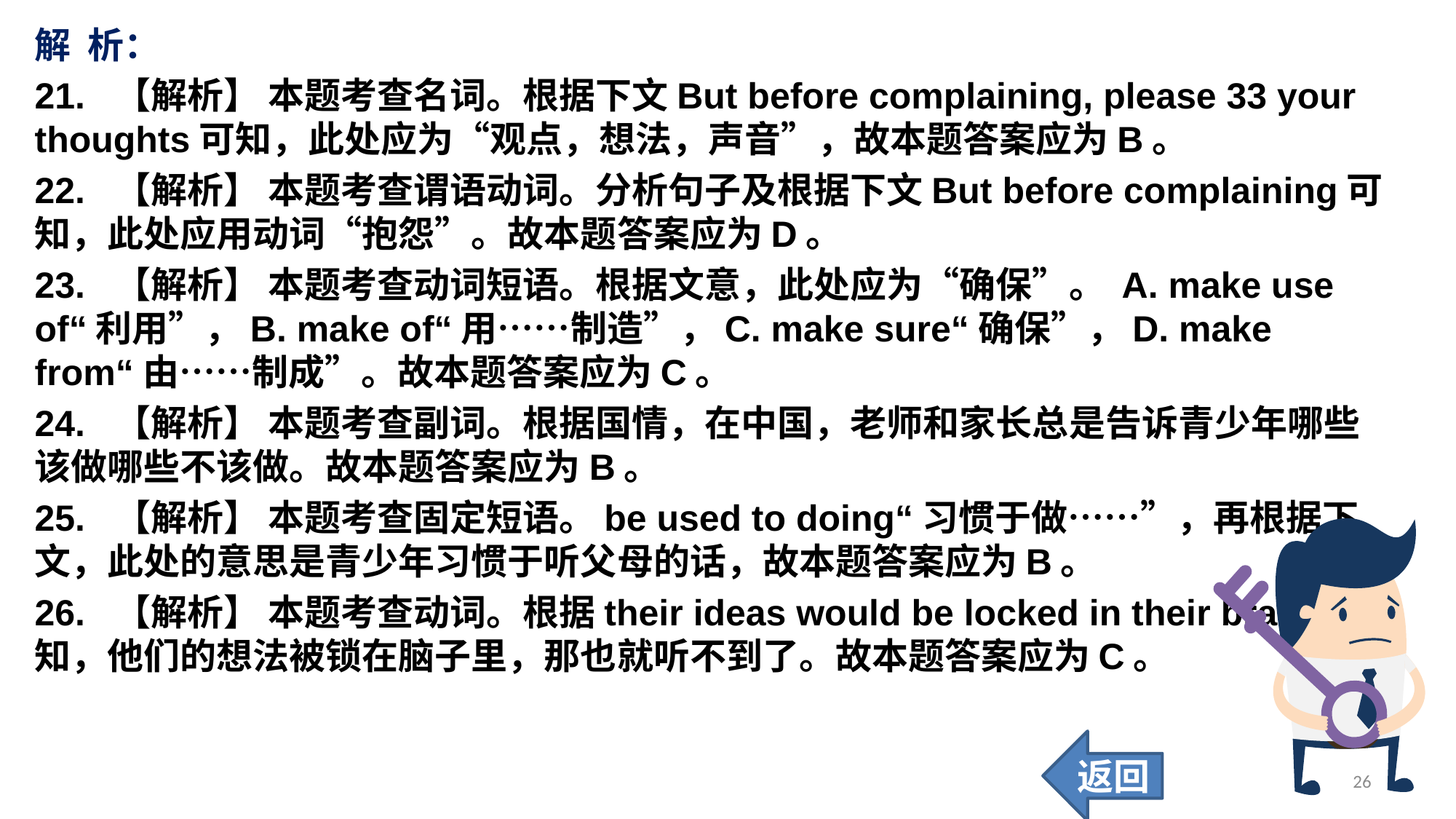

解  析：
21.  【解析】 本题考查名词。根据下文But before complaining, please 33 your thoughts可知，此处应为“观点，想法，声音”，故本题答案应为B。
22.  【解析】 本题考查谓语动词。分析句子及根据下文But before complaining可知，此处应用动词“抱怨”。故本题答案应为D。
23.  【解析】 本题考查动词短语。根据文意，此处应为“确保”。 A. make use of“利用”，B. make of“用……制造”，C. make sure“确保”，D. make from“由……制成”。故本题答案应为C。
24.  【解析】 本题考查副词。根据国情，在中国，老师和家长总是告诉青少年哪些该做哪些不该做。故本题答案应为B。
25.  【解析】 本题考查固定短语。be used to doing“习惯于做……”，再根据下文，此处的意思是青少年习惯于听父母的话，故本题答案应为B。
26.  【解析】 本题考查动词。根据their ideas would be locked in their brains可知，他们的想法被锁在脑子里，那也就听不到了。故本题答案应为C。

返回
26